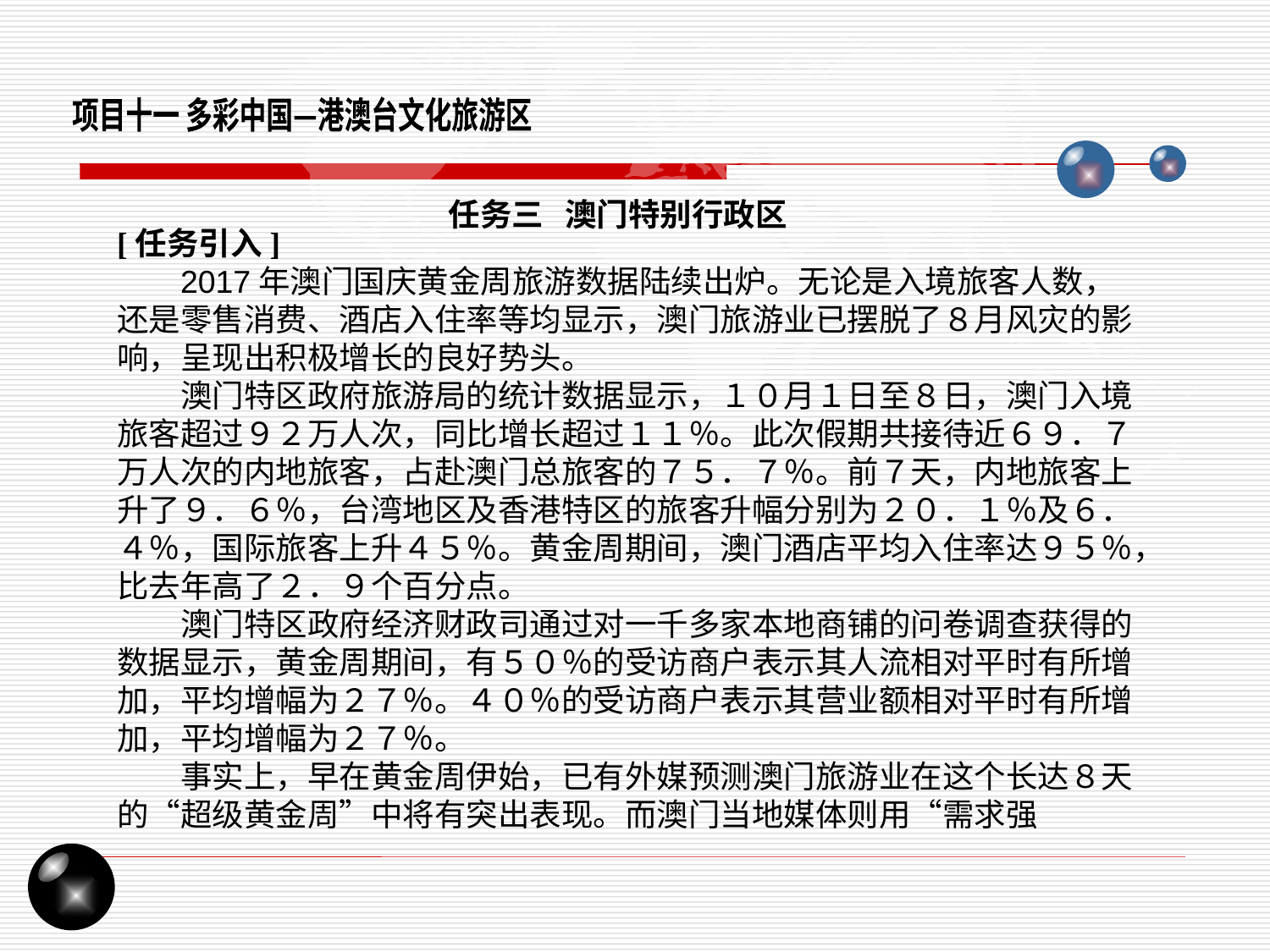

项目十一 多彩中国—港澳台文化旅游区
任务三   澳门特别行政区
[任务引入]
2017年澳门国庆黄金周旅游数据陆续出炉。无论是入境旅客人数，还是零售消费、酒店入住率等均显示，澳门旅游业已摆脱了８月风灾的影响，呈现出积极增长的良好势头。
澳门特区政府旅游局的统计数据显示，１０月１日至８日，澳门入境旅客超过９２万人次，同比增长超过１１％。此次假期共接待近６９．７万人次的内地旅客，占赴澳门总旅客的７５．７％。前７天，内地旅客上升了９．６％，台湾地区及香港特区的旅客升幅分别为２０．１％及６．４％，国际旅客上升４５％。黄金周期间，澳门酒店平均入住率达９５％，比去年高了２．９个百分点。
澳门特区政府经济财政司通过对一千多家本地商铺的问卷调查获得的数据显示，黄金周期间，有５０％的受访商户表示其人流相对平时有所增加，平均增幅为２７％。４０％的受访商户表示其营业额相对平时有所增加，平均增幅为２７％。
事实上，早在黄金周伊始，已有外媒预测澳门旅游业在这个长达８天的“超级黄金周”中将有突出表现。而澳门当地媒体则用“需求强